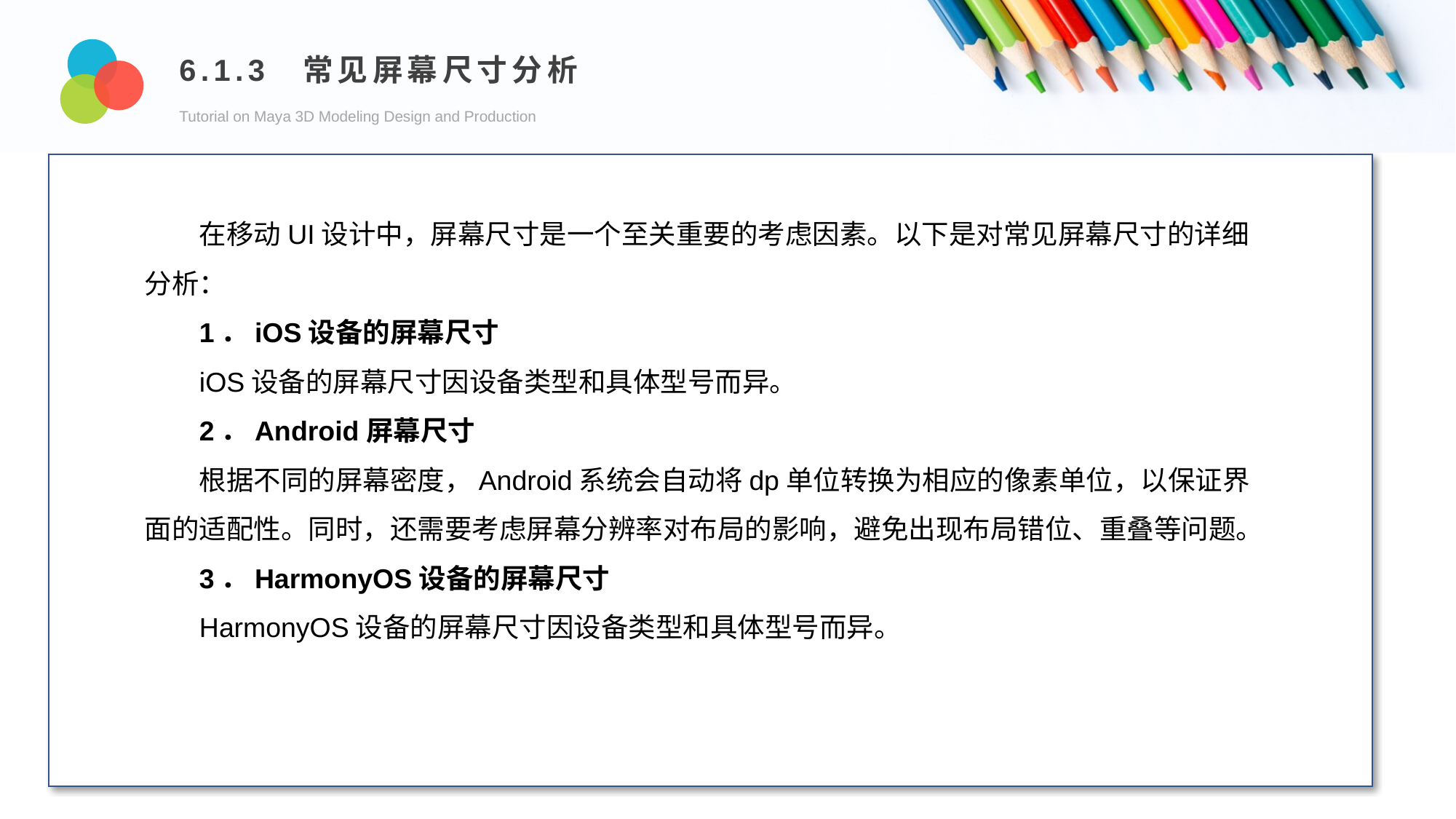

6.1.3  常见屏幕尺寸分析
Tutorial on Maya 3D Modeling Design and Production
Design and Production
在移动UI设计中，屏幕尺寸是一个至关重要的考虑因素。以下是对常见屏幕尺寸的详细分析：
1．iOS设备的屏幕尺寸
iOS设备的屏幕尺寸因设备类型和具体型号而异。
2．Android屏幕尺寸
根据不同的屏幕密度，Android系统会自动将dp单位转换为相应的像素单位，以保证界面的适配性。同时，还需要考虑屏幕分辨率对布局的影响，避免出现布局错位、重叠等问题。
3．HarmonyOS设备的屏幕尺寸
HarmonyOS设备的屏幕尺寸因设备类型和具体型号而异。